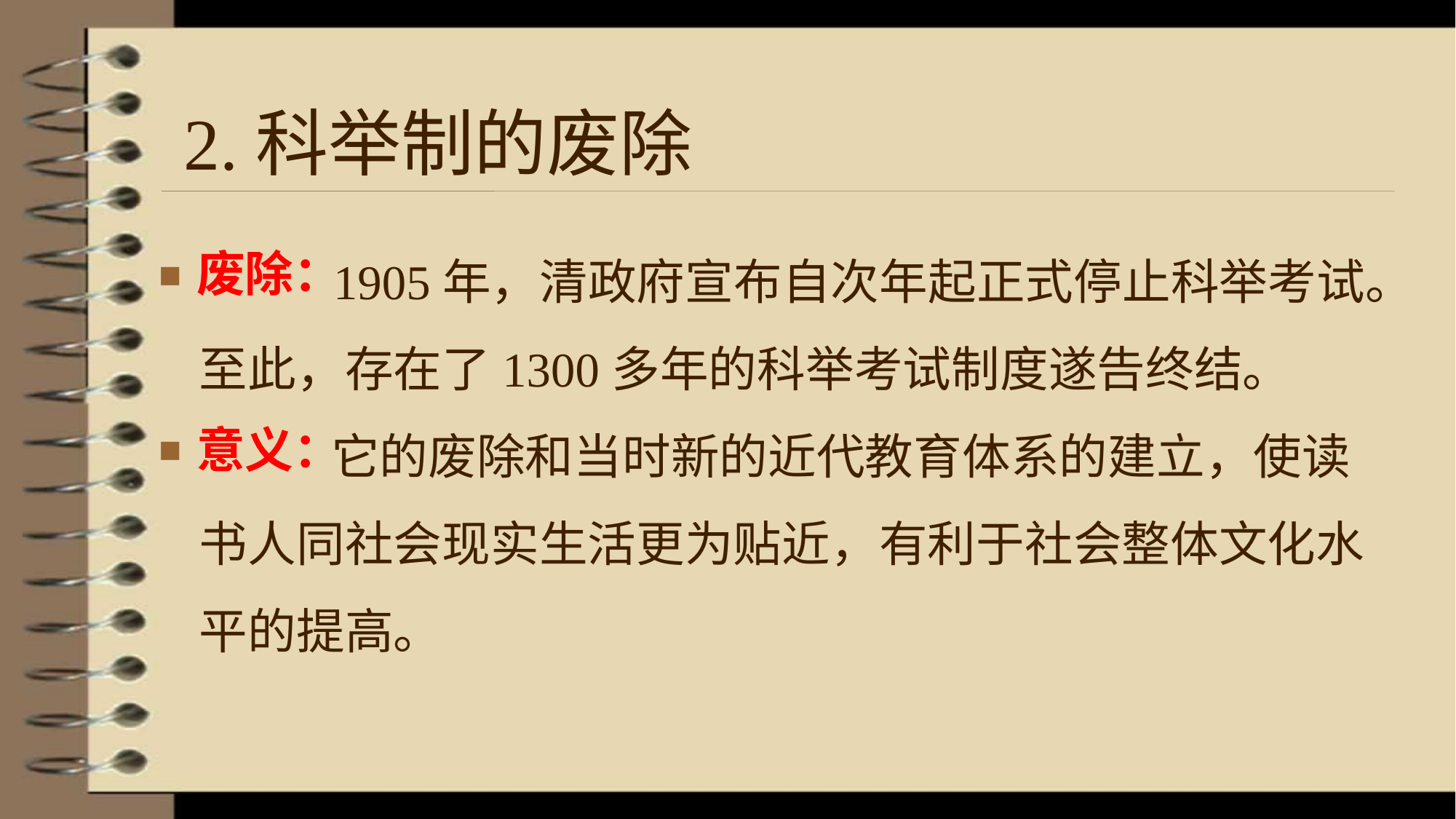

2.科举制的废除
           1905年，清政府宣布自次年起正式停止科举考试。至此，存在了1300多年的科举考试制度遂告终结。
           它的废除和当时新的近代教育体系的建立，使读书人同社会现实生活更为贴近，有利于社会整体文化水平的提高。

废除：
意义：